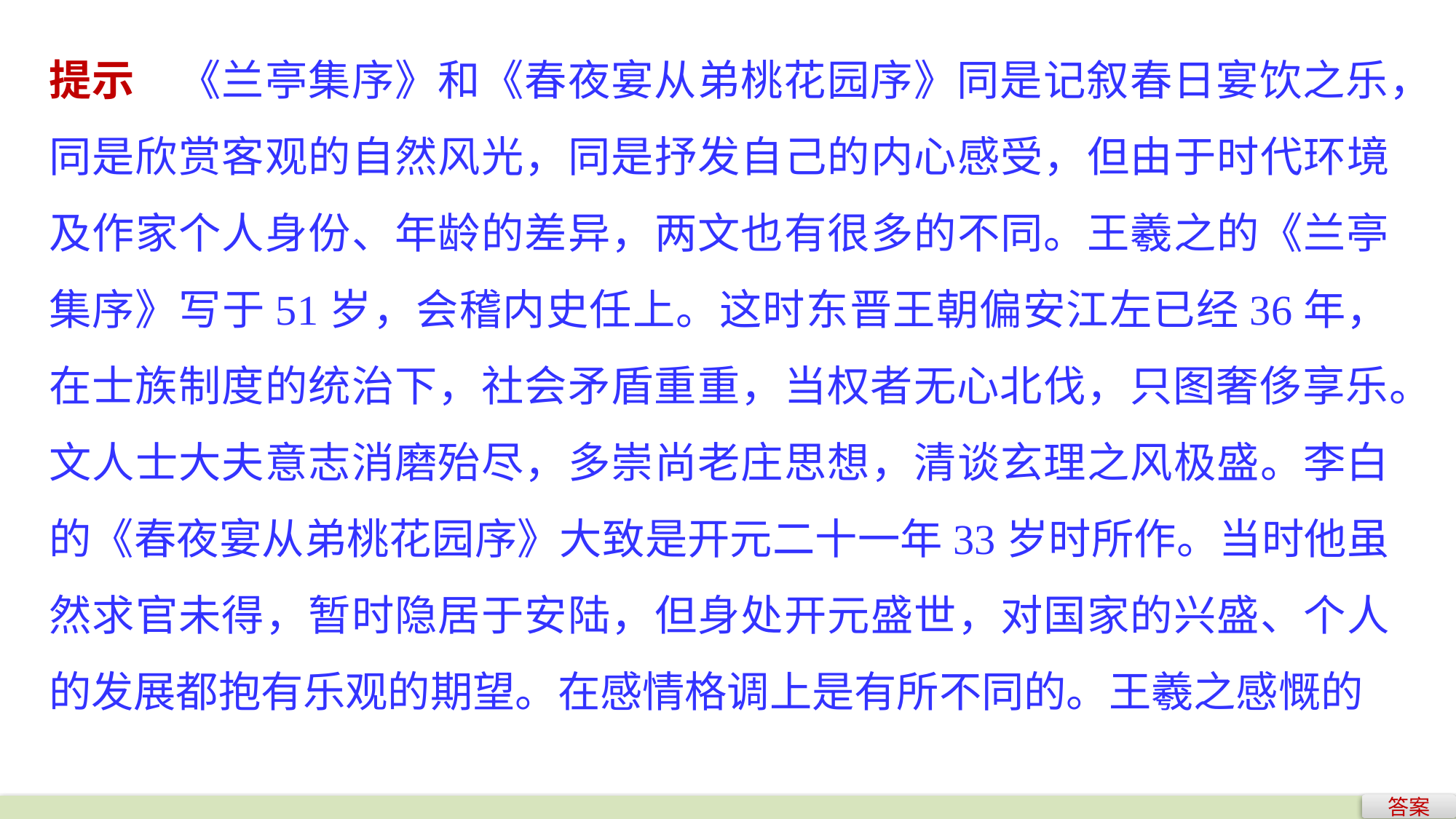

提示　《兰亭集序》和《春夜宴从弟桃花园序》同是记叙春日宴饮之乐，同是欣赏客观的自然风光，同是抒发自己的内心感受，但由于时代环境及作家个人身份、年龄的差异，两文也有很多的不同。王羲之的《兰亭集序》写于51岁，会稽内史任上。这时东晋王朝偏安江左已经36年，在士族制度的统治下，社会矛盾重重，当权者无心北伐，只图奢侈享乐。文人士大夫意志消磨殆尽，多崇尚老庄思想，清谈玄理之风极盛。李白的《春夜宴从弟桃花园序》大致是开元二十一年33岁时所作。当时他虽然求官未得，暂时隐居于安陆，但身处开元盛世，对国家的兴盛、个人的发展都抱有乐观的期望。在感情格调上是有所不同的。王羲之感慨的
答案